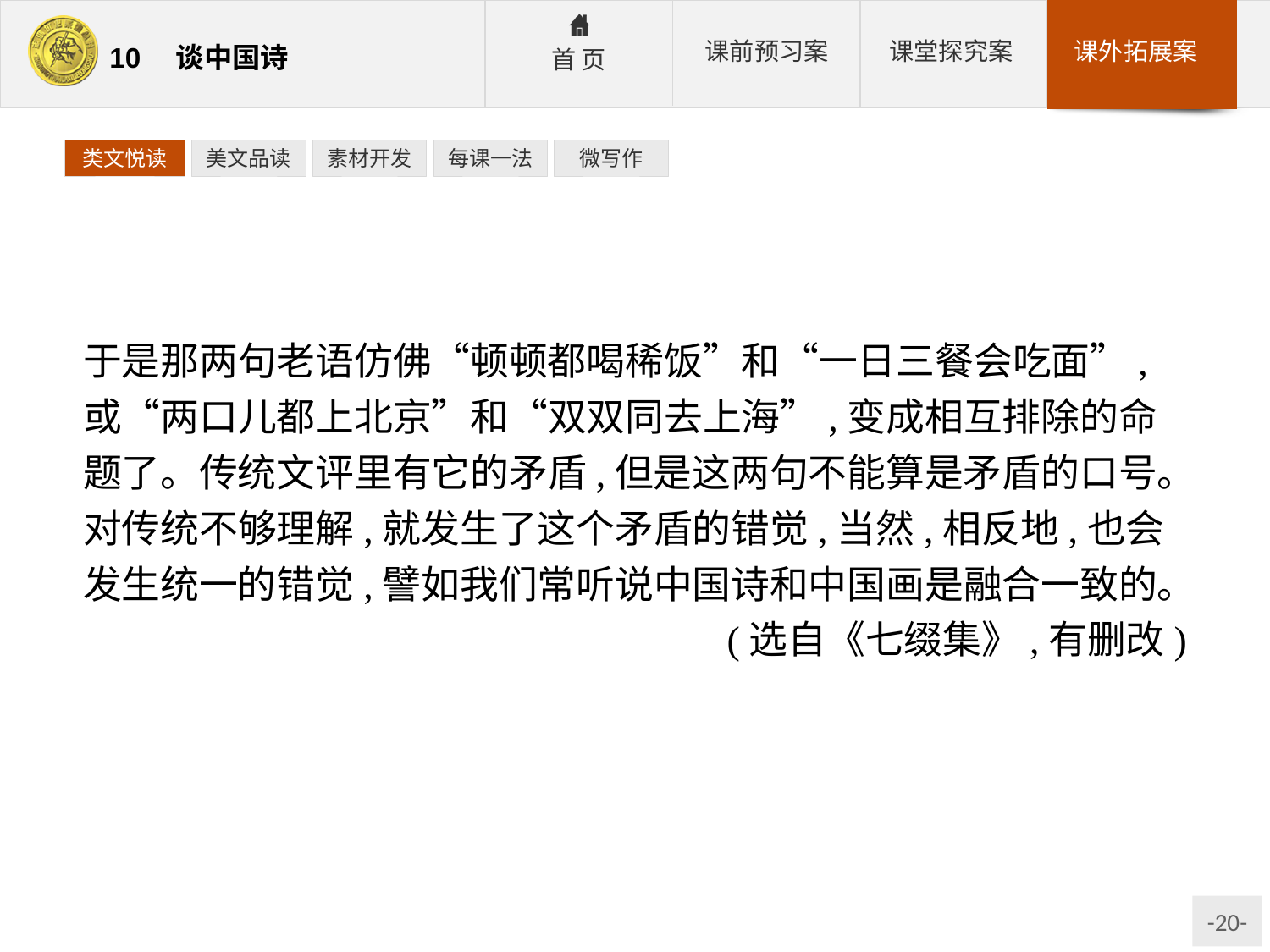

类文悦读
美文品读
素材开发
每课一法
微写作
于是那两句老语仿佛“顿顿都喝稀饭”和“一日三餐会吃面”,或“两口儿都上北京”和“双双同去上海”,变成相互排除的命题了。传统文评里有它的矛盾,但是这两句不能算是矛盾的口号。对传统不够理解,就发生了这个矛盾的错觉,当然,相反地,也会发生统一的错觉,譬如我们常听说中国诗和中国画是融合一致的。
(选自《七缀集》,有删改)